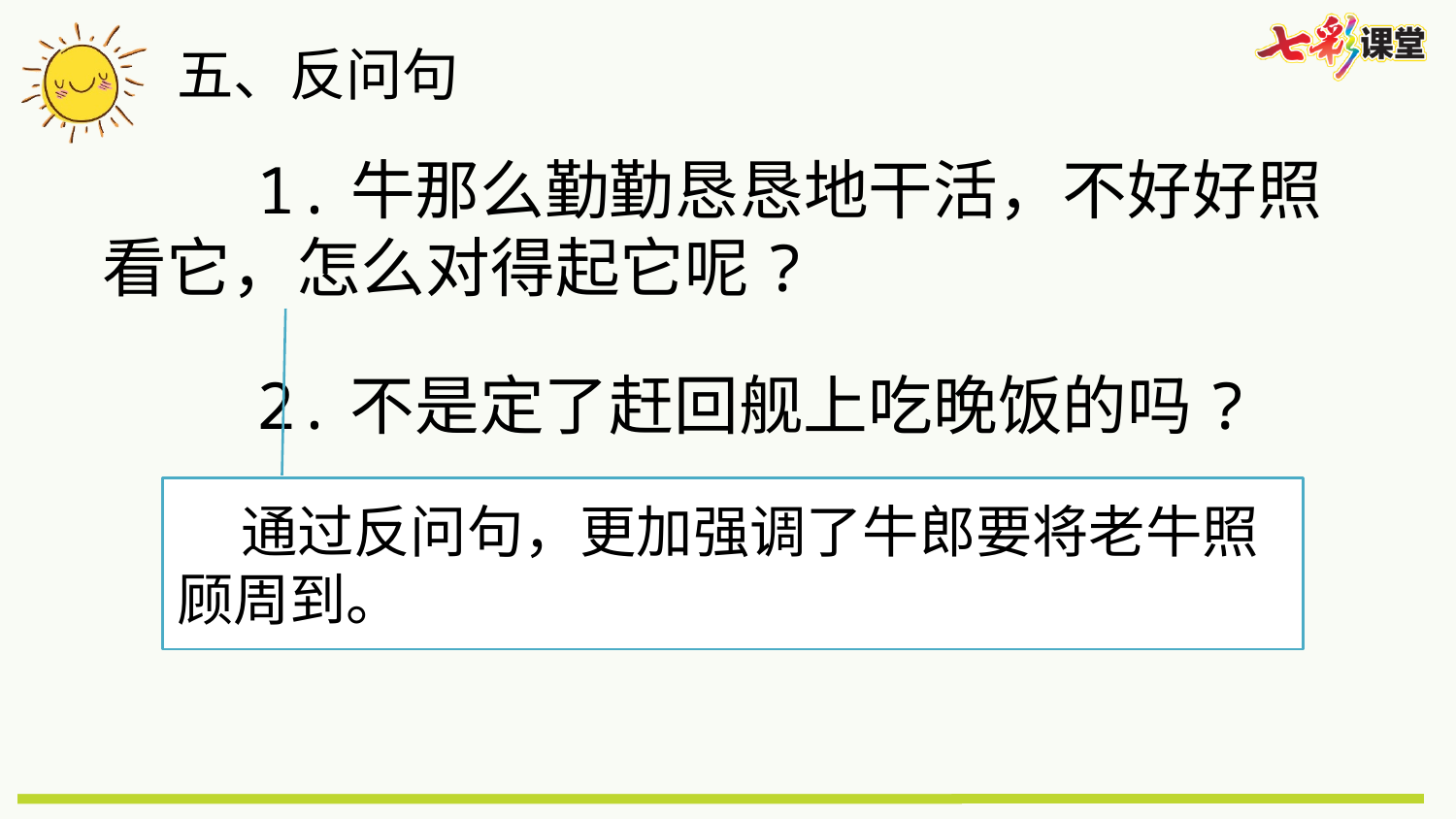

五、反问句
    1.牛那么勤勤恳恳地干活，不好好照看它，怎么对得起它呢?
    2.不是定了赶回舰上吃晚饭的吗?
    通过反问句，更加强调了牛郎要将老牛照顾周到。